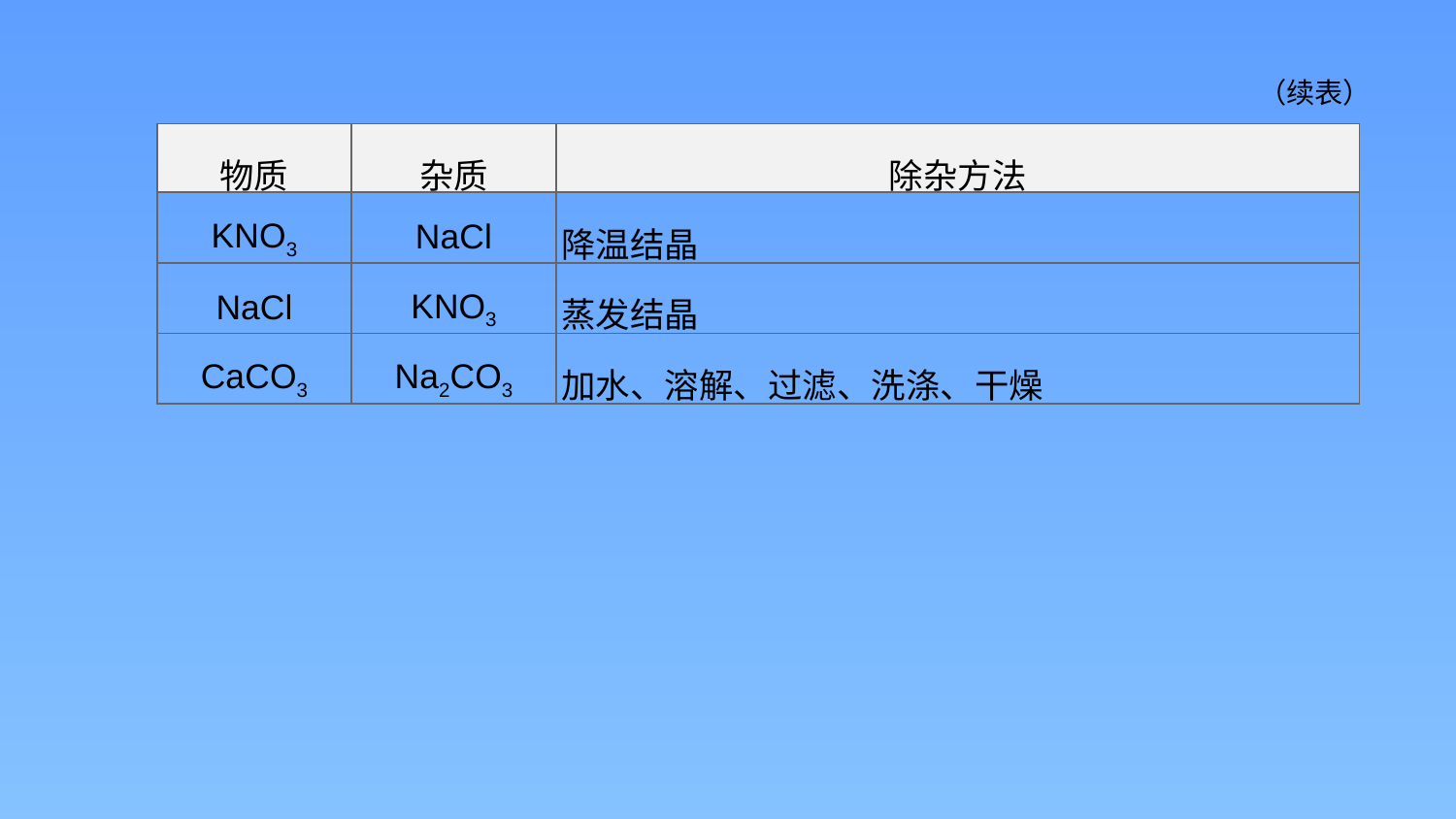

（续表）
| 物质 | 杂质 | 除杂方法 |
| --- | --- | --- |
| KNO3 | NaCl | 降温结晶 |
| NaCl | KNO3 | 蒸发结晶 |
| CaCO3 | Na2CO3 | 加水、溶解、过滤、洗涤、干燥 |